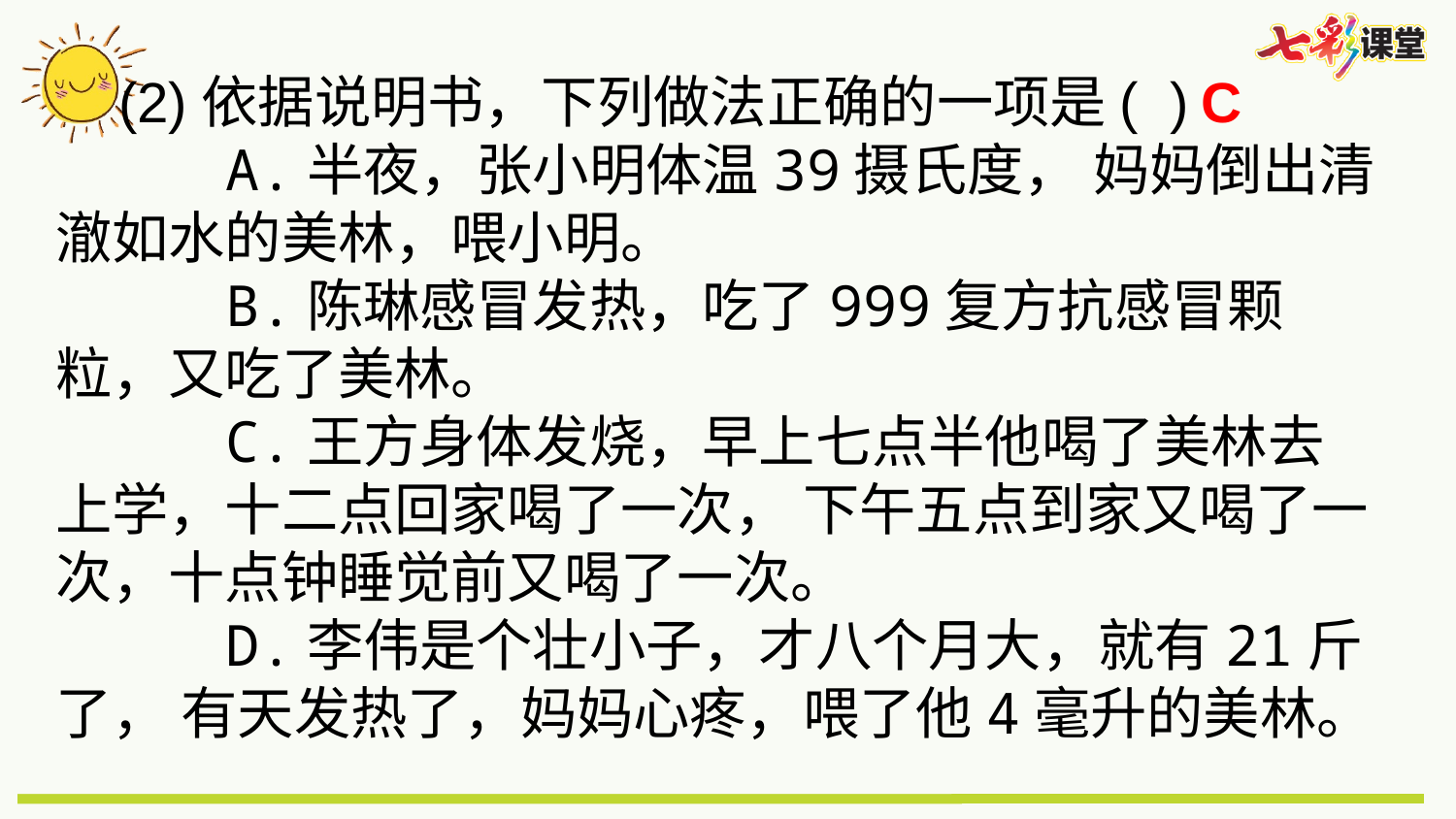

(2)依据说明书，下列做法正确的一项是(  )
     A.半夜，张小明体温39摄氏度， 妈妈倒出清澈如水的美林，喂小明。
     B.陈琳感冒发热，吃了999复方抗感冒颗粒，又吃了美林。
     C.王方身体发烧，早上七点半他喝了美林去上学，十二点回家喝了一次， 下午五点到家又喝了一次，十点钟睡觉前又喝了一次。
     D.李伟是个壮小子，才八个月大，就有21斤了， 有天发热了，妈妈心疼，喂了他4毫升的美林。
C